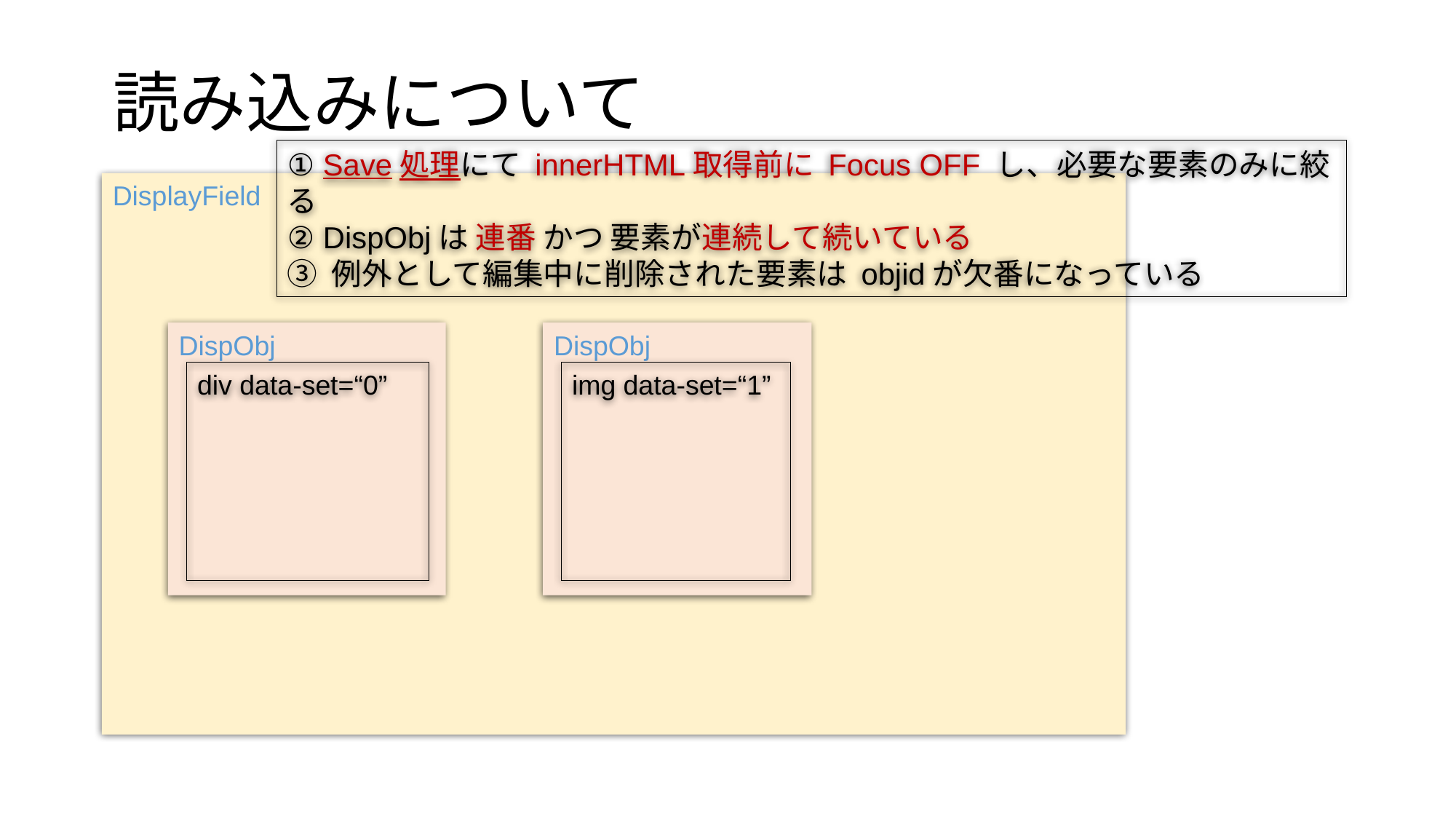

# 読み込みについて
① Save処理にて innerHTML取得前に Focus OFF し、必要な要素のみに絞る
② DispObjは 連番 かつ 要素が連続して続いている
③ 例外として編集中に削除された要素は objidが欠番になっている
DisplayField
DispObj
DispObj
div data-set=“0”

img data-set=“1”